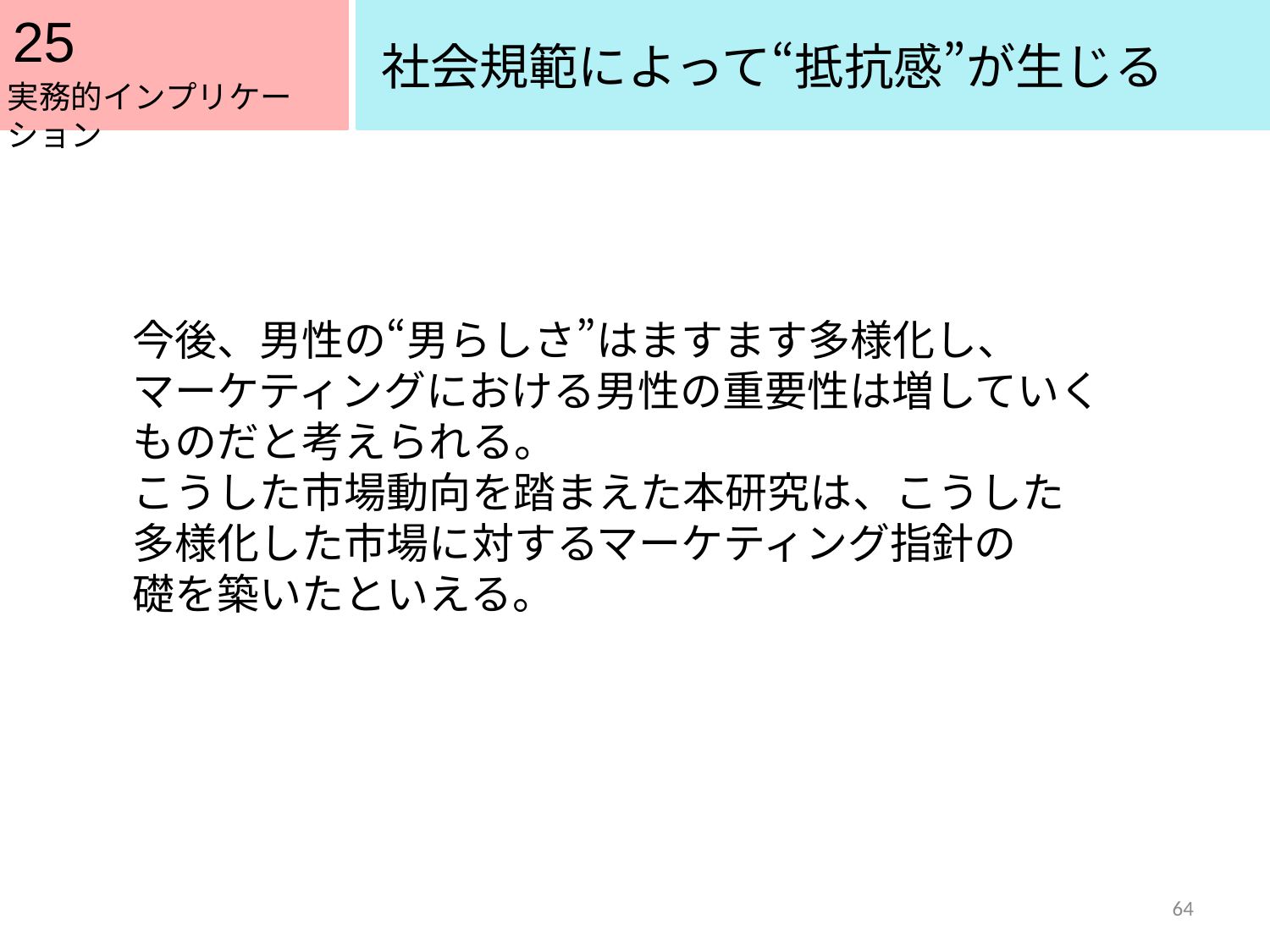

25

社会規範によって“抵抗感”が生じる
実務的インプリケーション
今後、男性の“男らしさ”はますます多様化し、
マーケティングにおける男性の重要性は増していく
ものだと考えられる。
こうした市場動向を踏まえた本研究は、こうした
多様化した市場に対するマーケティング指針の
礎を築いたといえる。

64